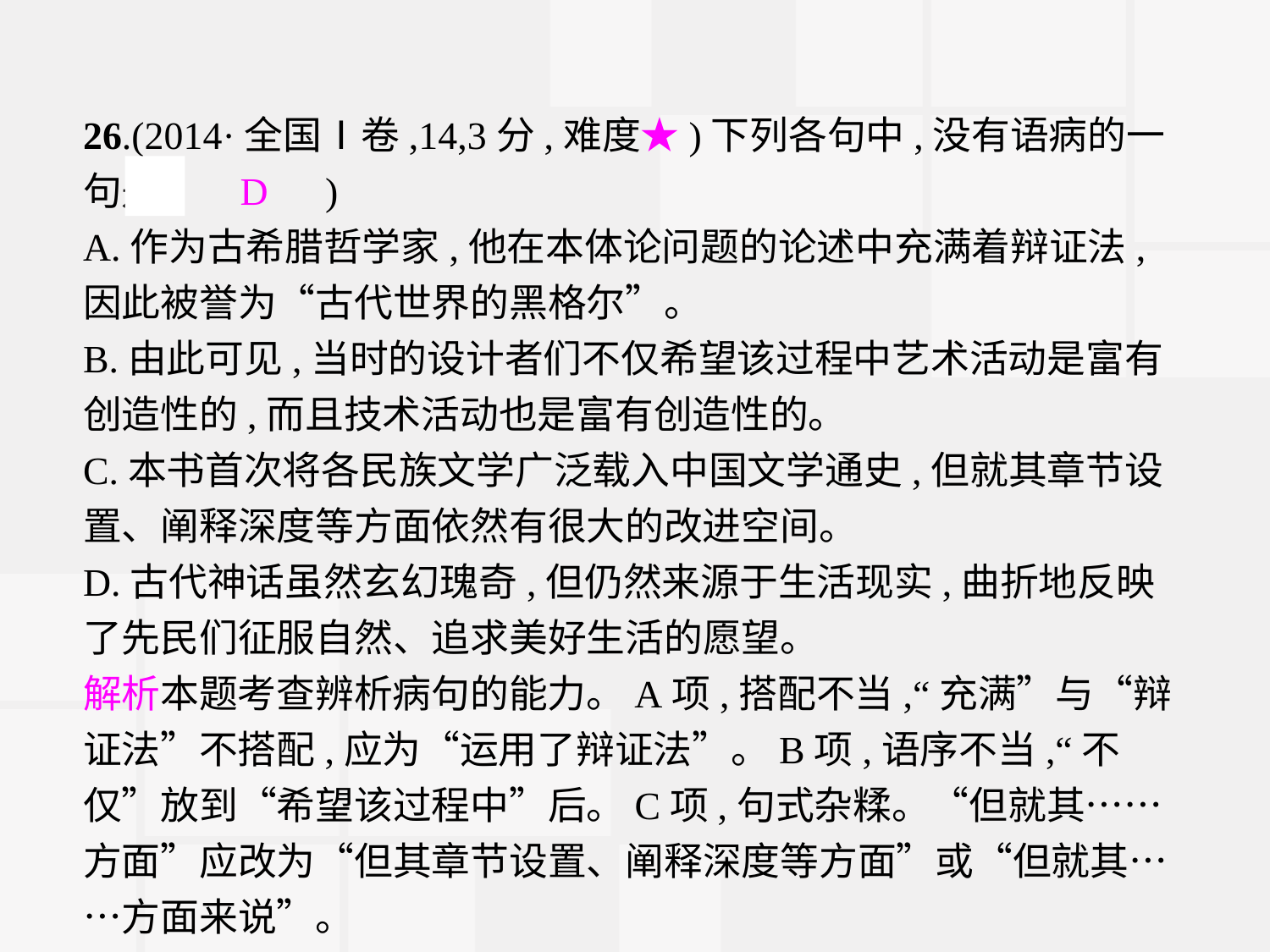

26.(2014·全国Ⅰ卷,14,3分,难度★)下列各句中,没有语病的一句是(　D　)
A.作为古希腊哲学家,他在本体论问题的论述中充满着辩证法,因此被誉为“古代世界的黑格尔”。
B.由此可见,当时的设计者们不仅希望该过程中艺术活动是富有创造性的,而且技术活动也是富有创造性的。
C.本书首次将各民族文学广泛载入中国文学通史,但就其章节设置、阐释深度等方面依然有很大的改进空间。
D.古代神话虽然玄幻瑰奇,但仍然来源于生活现实,曲折地反映了先民们征服自然、追求美好生活的愿望。
解析本题考查辨析病句的能力。A项,搭配不当,“充满”与“辩证法”不搭配,应为“运用了辩证法”。B项,语序不当,“不仅”放到“希望该过程中”后。C项,句式杂糅。“但就其……方面”应改为“但其章节设置、阐释深度等方面”或“但就其……方面来说”。